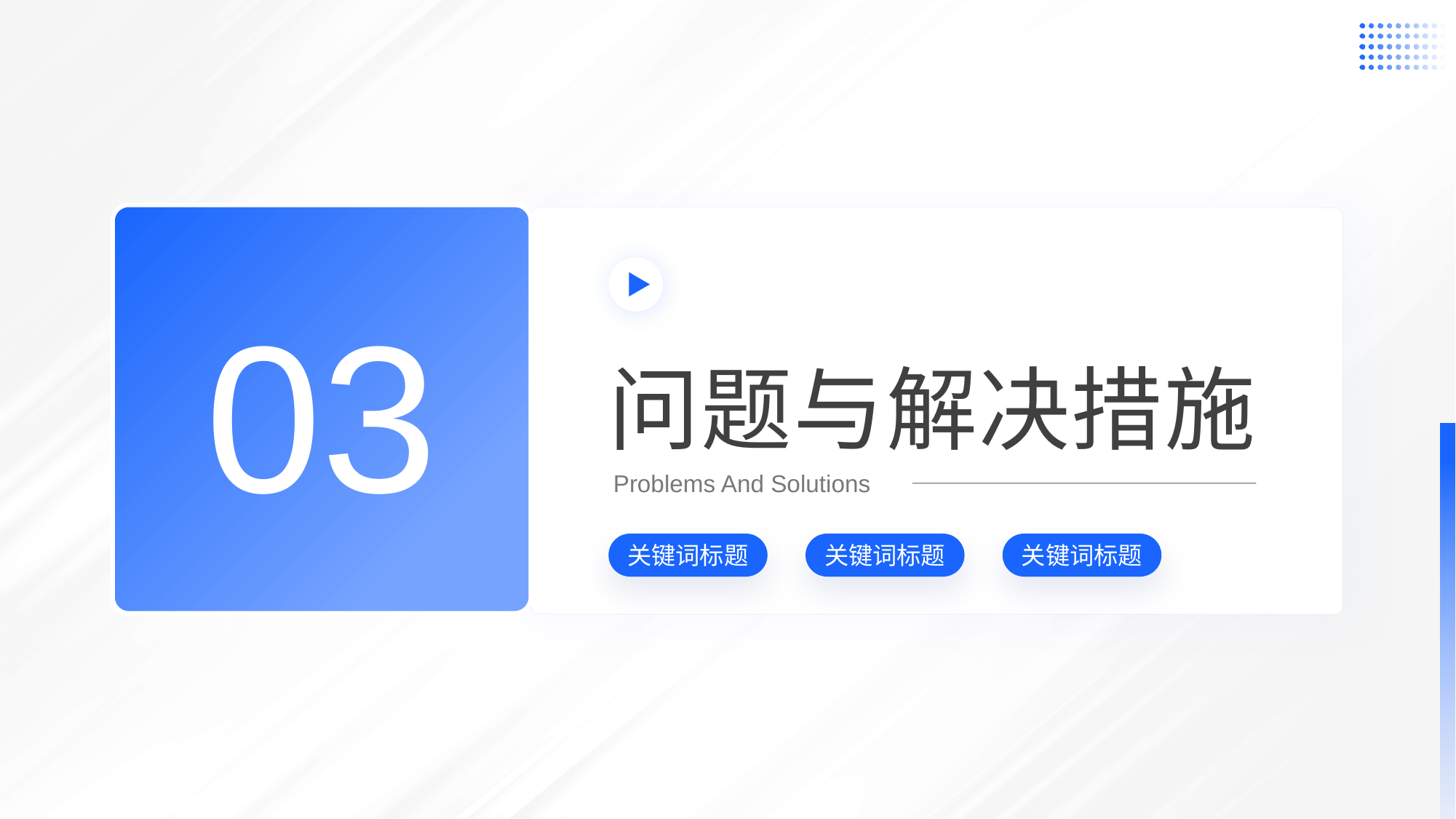

03
问题与解决措施
Problems And Solutions
关键词标题
关键词标题
关键词标题